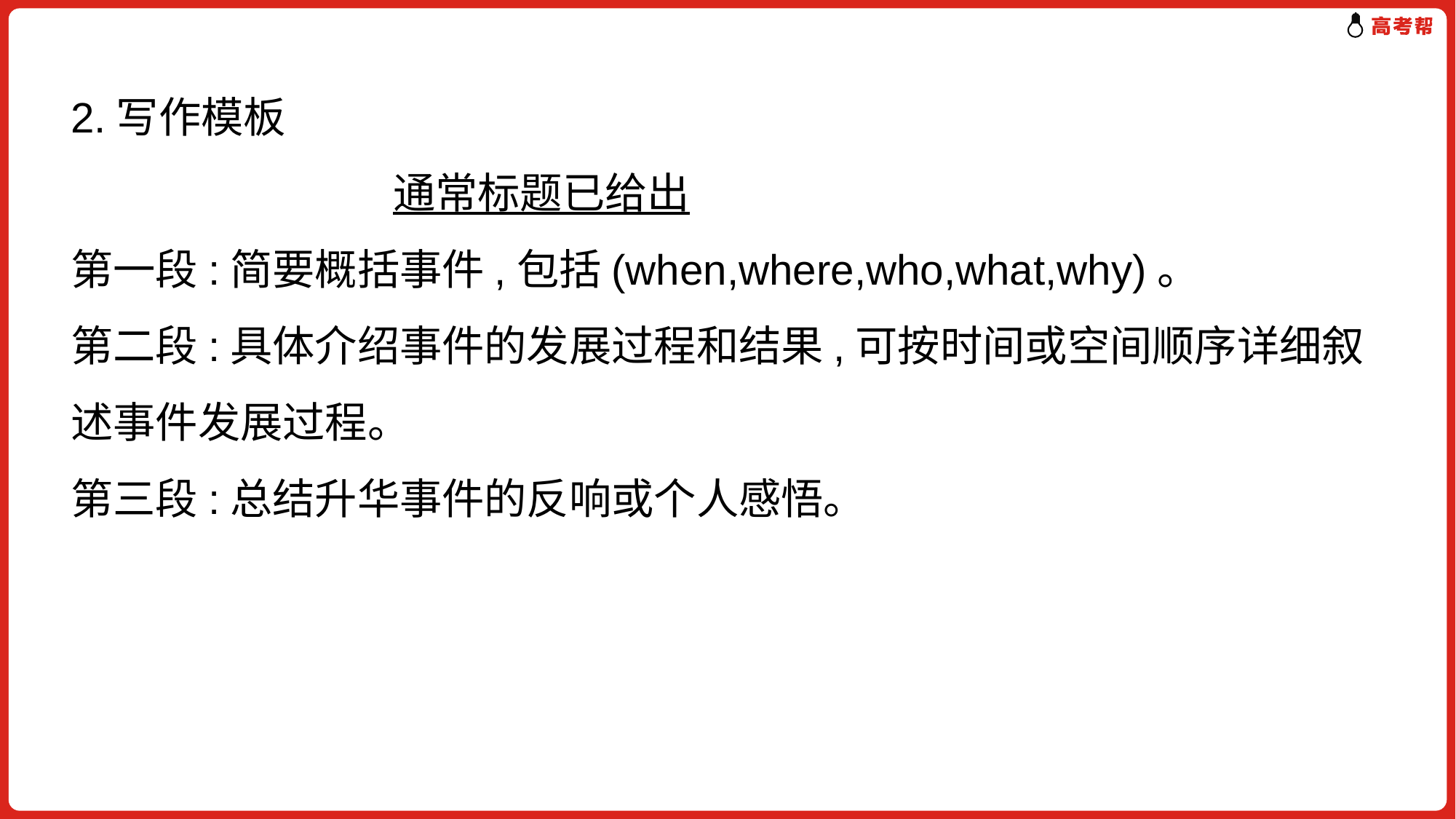

2.写作模板
                                 通常标题已给出
第一段:简要概括事件,包括(when,where,who,what,why)。
第二段:具体介绍事件的发展过程和结果,可按时间或空间顺序详细叙述事件发展过程。
第三段:总结升华事件的反响或个人感悟。